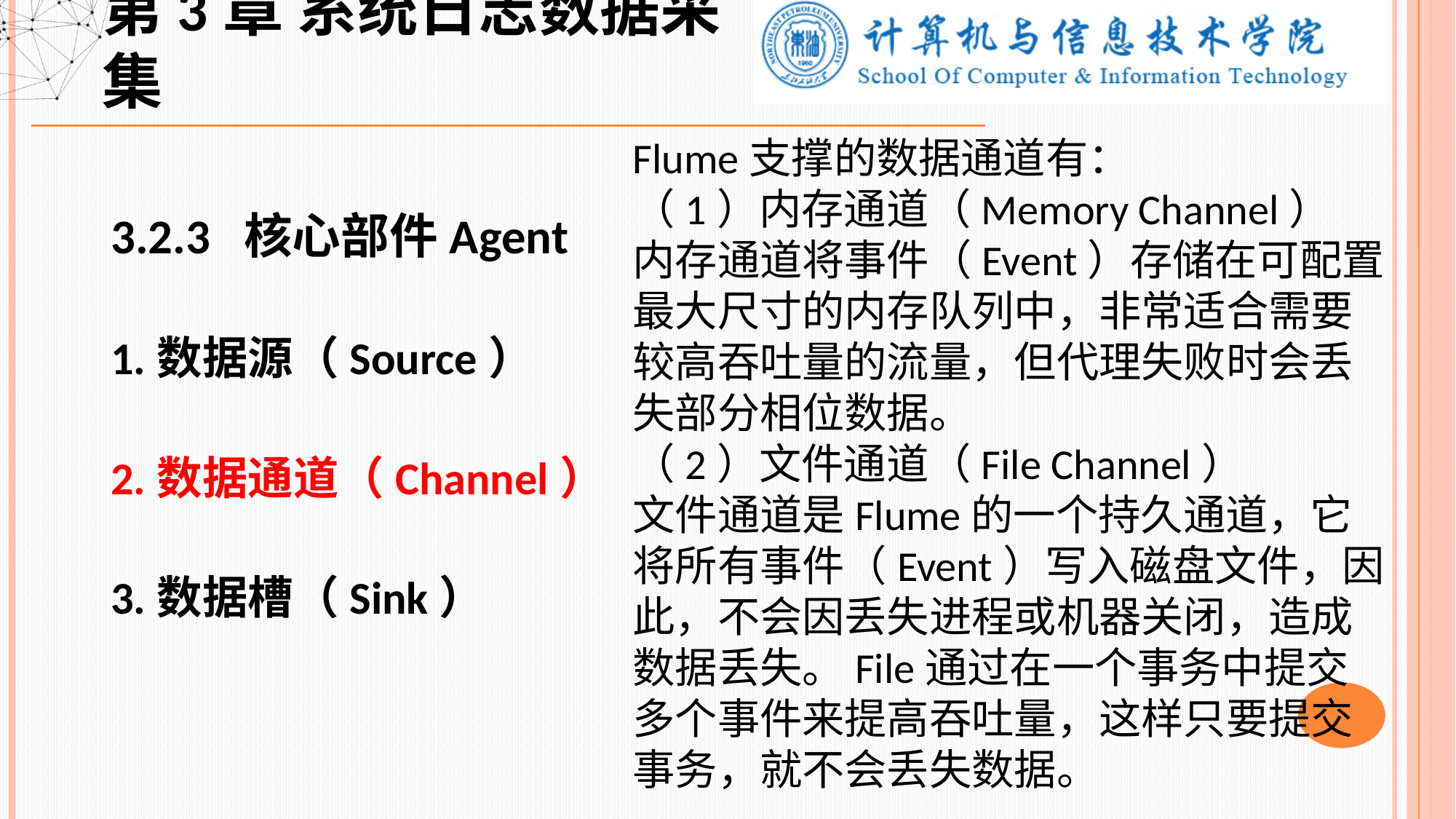

第3章 系统日志数据采集
Flume支撑的数据通道有：
（1）内存通道（Memory Channel）
内存通道将事件（Event）存储在可配置最大尺寸的内存队列中，非常适合需要较高吞吐量的流量，但代理失败时会丢失部分相位数据。
（2）文件通道（File Channel）
文件通道是Flume的一个持久通道，它将所有事件（Event）写入磁盘文件，因此，不会因丢失进程或机器关闭，造成数据丢失。File通过在一个事务中提交多个事件来提高吞吐量，这样只要提交事务，就不会丢失数据。
3.2.3  核心部件Agent
1.数据源（Source）
2.数据通道（Channel）
3.数据槽（Sink）